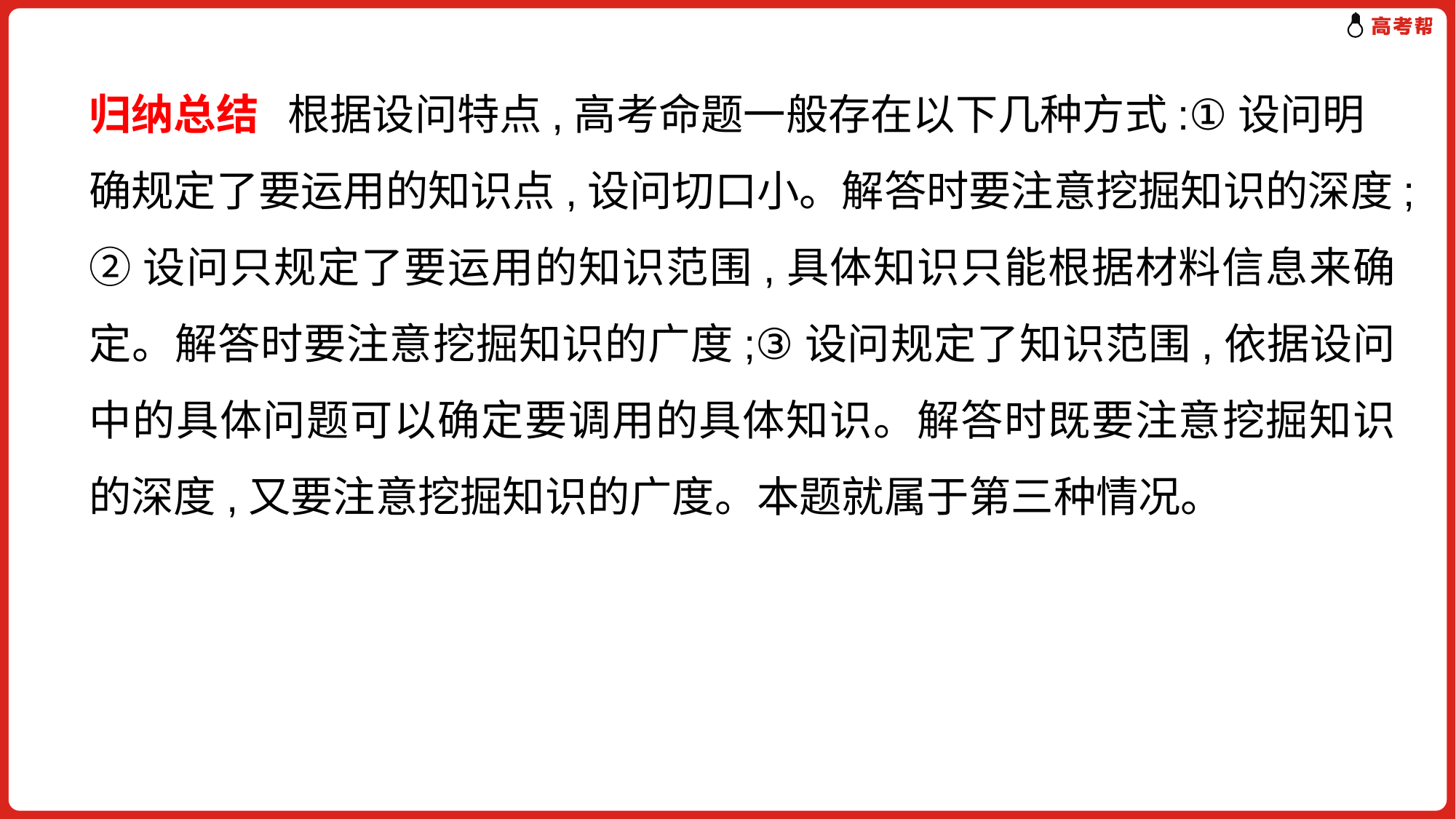

归纳总结   根据设问特点,高考命题一般存在以下几种方式:①设问明确规定了要运用的知识点,设问切口小。解答时要注意挖掘知识的深度;
②设问只规定了要运用的知识范围,具体知识只能根据材料信息来确定。解答时要注意挖掘知识的广度;③设问规定了知识范围,依据设问中的具体问题可以确定要调用的具体知识。解答时既要注意挖掘知识的深度,又要注意挖掘知识的广度。本题就属于第三种情况。